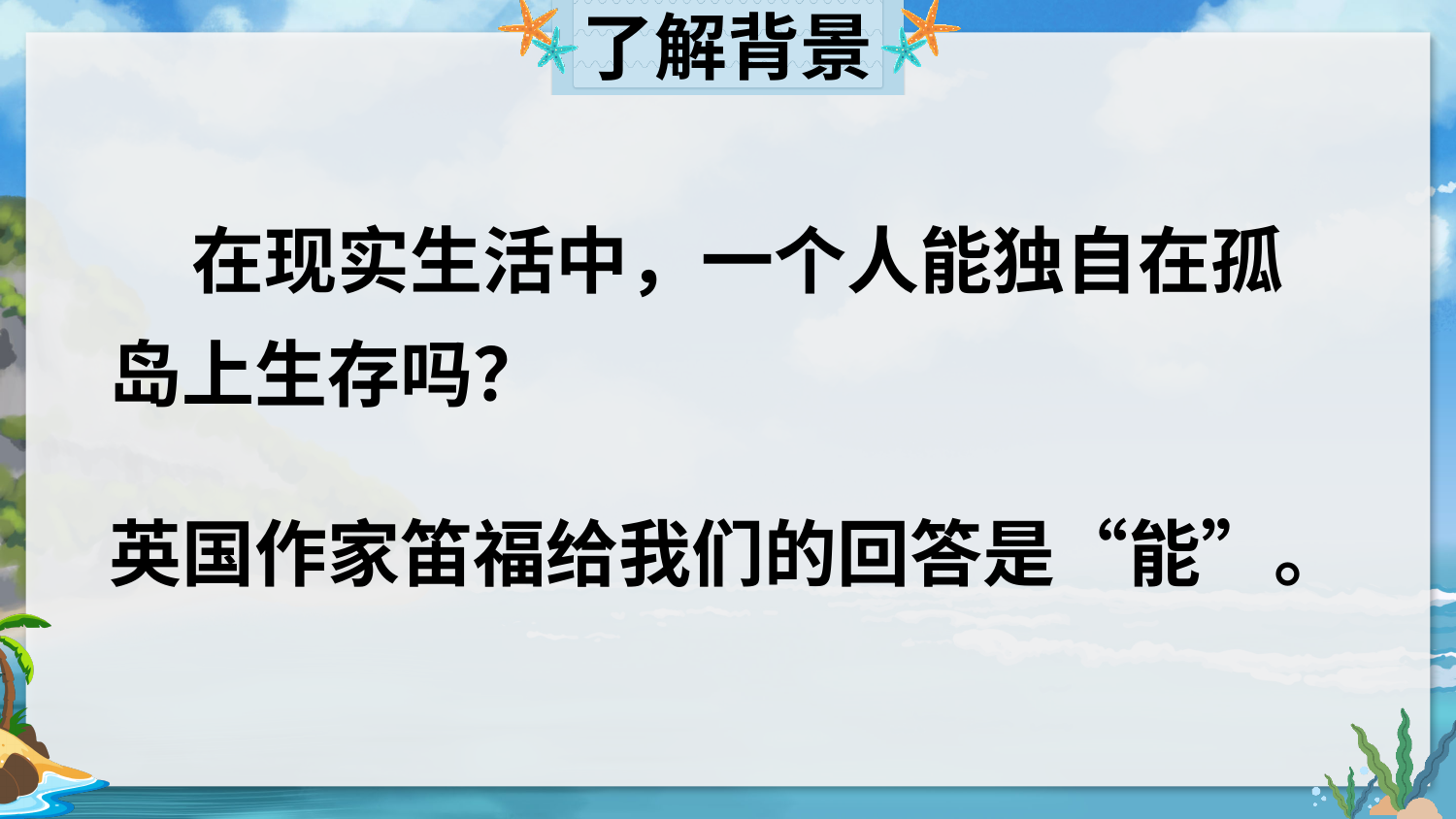

了解背景
    在现实生活中，一个人能独自在孤岛上生存吗？
英国作家笛福给我们的回答是“能”。